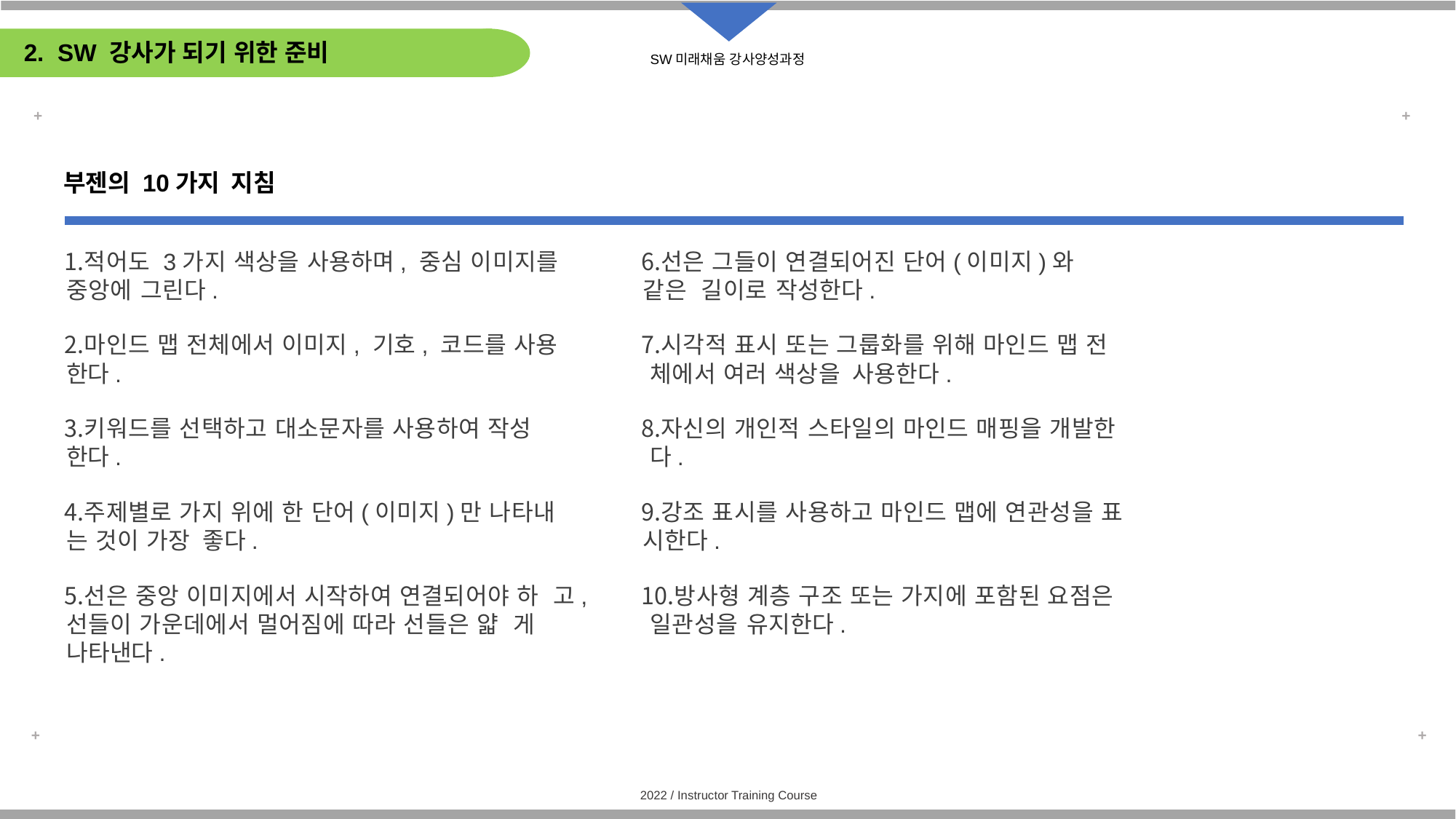

# 2.  SW 강사가 되기 위한 준비
부젠의 10가지 지침
적어도 3가지 색상을 사용하며, 중심 이미지를  중앙에 그린다.
마인드 맵 전체에서 이미지, 기호, 코드를 사용  한다.
키워드를 선택하고 대소문자를 사용하여 작성  한다.
주제별로 가지 위에 한 단어(이미지)만 나타내  는 것이 가장 좋다.
선은 중앙 이미지에서 시작하여 연결되어야 하  고, 선들이 가운데에서 멀어짐에 따라 선들은 얇  게 나타낸다.
선은 그들이 연결되어진 단어(이미지)와 같은  길이로 작성한다.
시각적 표시 또는 그룹화를 위해 마인드 맵 전  체에서 여러 색상을 사용한다.
자신의 개인적 스타일의 마인드 매핑을 개발한  다.
강조 표시를 사용하고 마인드 맵에 연관성을 표  시한다.
방사형 계층 구조 또는 가지에 포함된 요점은  일관성을 유지한다.